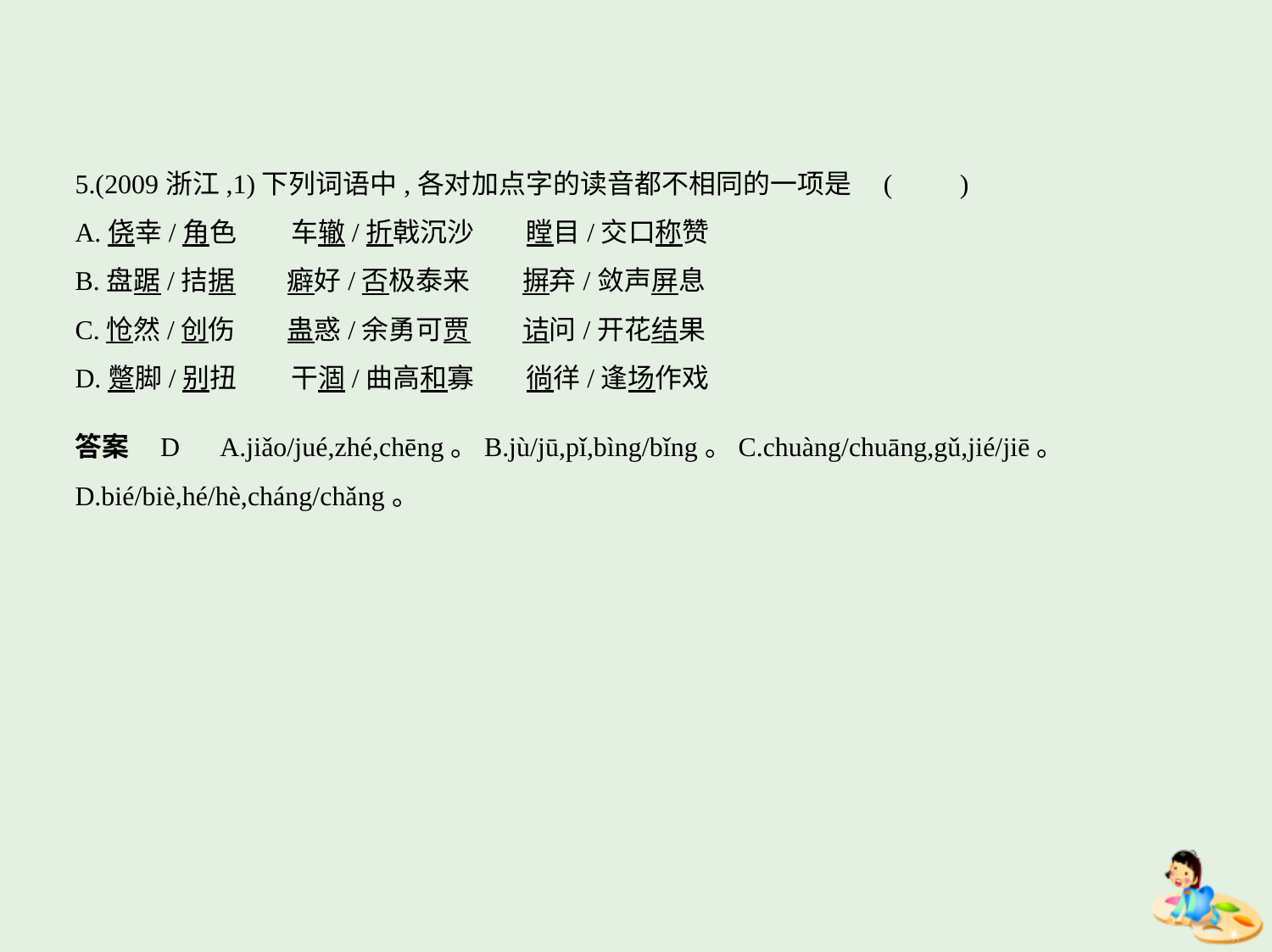

5.(2009浙江,1)下列词语中,各对加点字的读音都不相同的一项是 (　　)
A.侥幸/角色　　车辙/折戟沉沙　    瞠目/交口称赞
B.盘踞/拮据　    癖好/否极泰来　    摒弃/敛声屏息
C.怆然/创伤　    蛊惑/余勇可贾　    诘问/开花结果
D.蹩脚/别扭　　干涸/曲高和寡　    徜徉/逢场作戏
答案    D　A.jiǎo/jué,zhé,chēng。B.jù/jū,pǐ,bìng/bǐng。C.chuàng/chuāng,gǔ,jié/jiē。
D.bié/biè,hé/hè,cháng/chǎng。